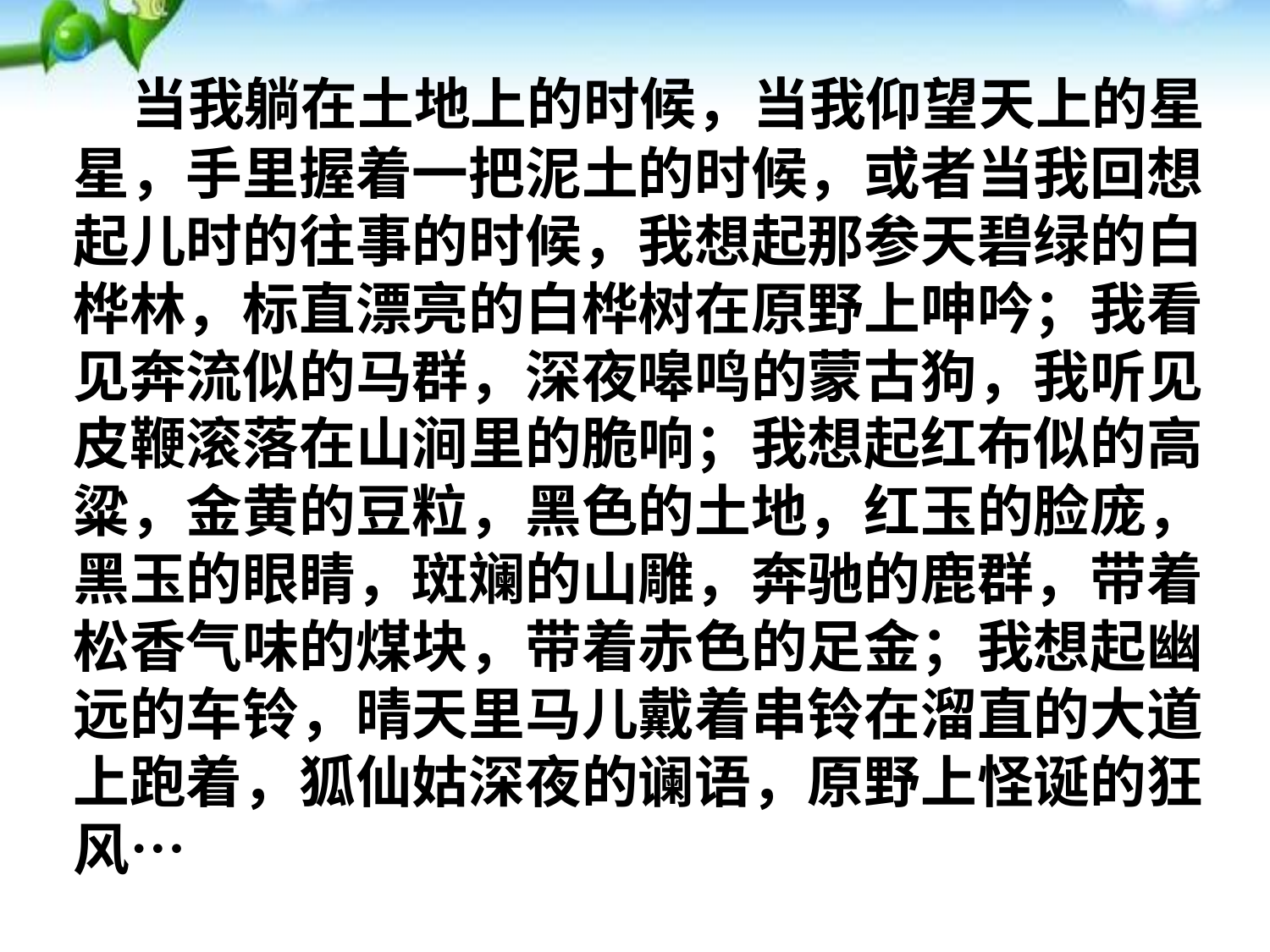

当我躺在土地上的时候，当我仰望天上的星星，手里握着一把泥土的时候，或者当我回想起儿时的往事的时候，我想起那参天碧绿的白桦林，标直漂亮的白桦树在原野上呻吟；我看见奔流似的马群，深夜嗥鸣的蒙古狗，我听见皮鞭滚落在山涧里的脆响；我想起红布似的高粱，金黄的豆粒，黑色的土地，红玉的脸庞，黑玉的眼睛，斑斓的山雕，奔驰的鹿群，带着松香气味的煤块，带着赤色的足金；我想起幽远的车铃，晴天里马儿戴着串铃在溜直的大道上跑着，狐仙姑深夜的谰语，原野上怪诞的狂风…